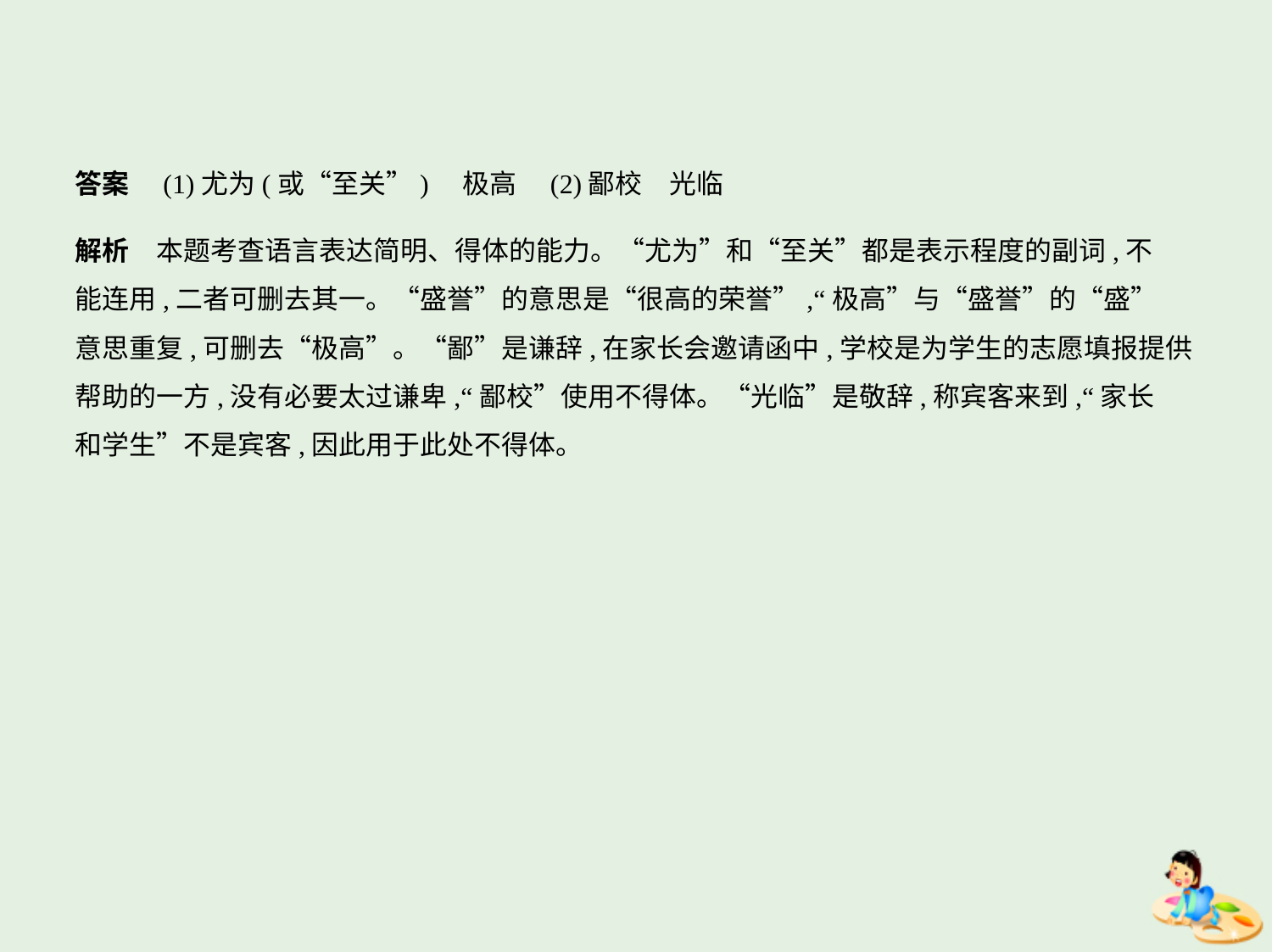

答案　(1)尤为(或“至关”)　极高　(2)鄙校　光临
解析　本题考查语言表达简明、得体的能力。“尤为”和“至关”都是表示程度的副词,不
能连用,二者可删去其一。“盛誉”的意思是“很高的荣誉”,“极高”与“盛誉”的“盛”
意思重复,可删去“极高”。“鄙”是谦辞,在家长会邀请函中,学校是为学生的志愿填报提供
帮助的一方,没有必要太过谦卑,“鄙校”使用不得体。“光临”是敬辞,称宾客来到,“家长
和学生”不是宾客,因此用于此处不得体。